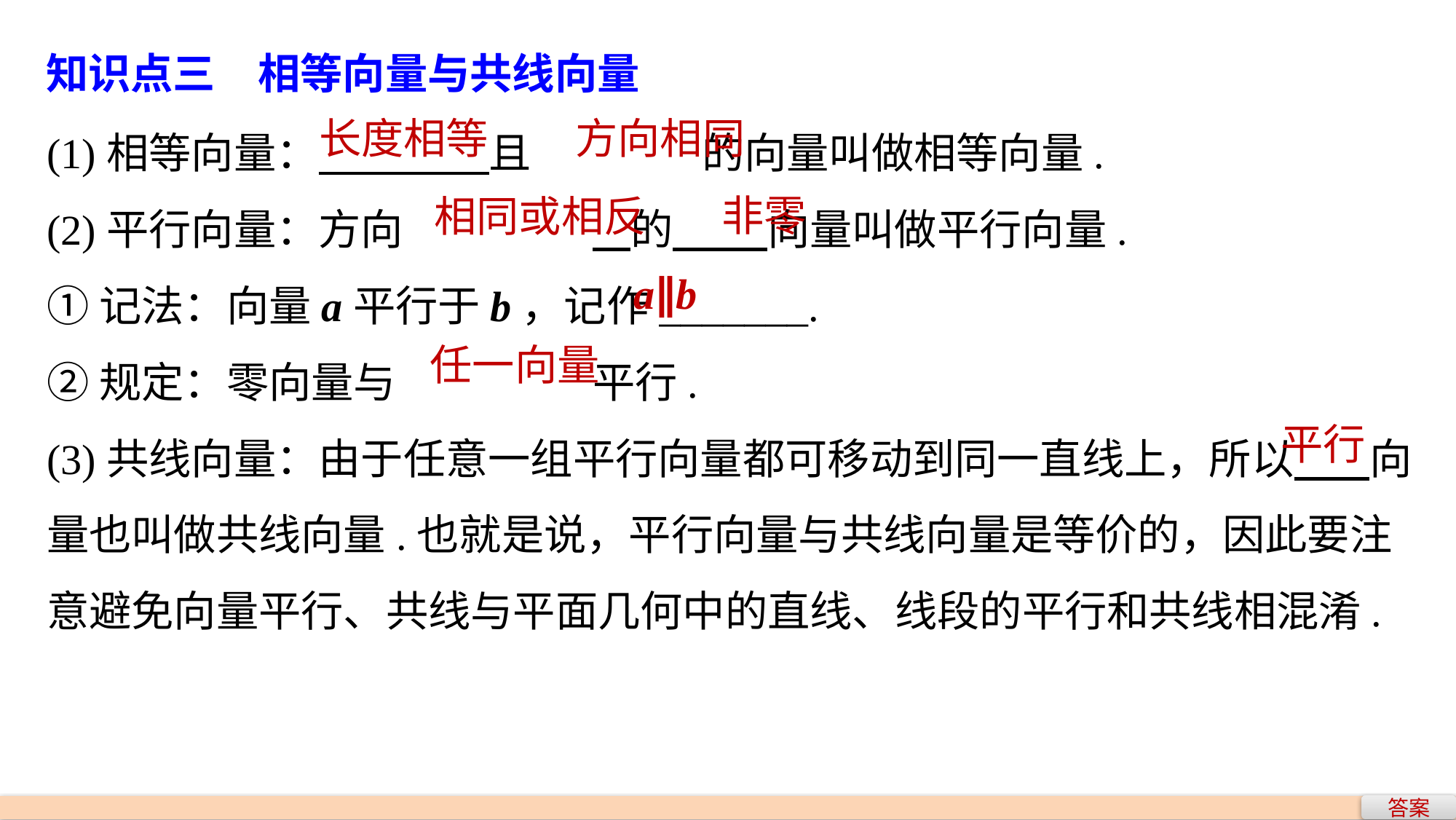

知识点三　相等向量与共线向量
(1)相等向量：                  且		的向量叫做相等向量.
(2)平行向量：方向		    的          向量叫做平行向量.
①记法：向量a平行于b，记作_______.
②规定：零向量与		平行.
(3)共线向量：由于任意一组平行向量都可移动到同一直线上，所以        向量也叫做共线向量.也就是说，平行向量与共线向量是等价的，因此要注意避免向量平行、共线与平面几何中的直线、线段的平行和共线相混淆.
长度相等
方向相同
非零
相同或相反
a∥b
任一向量
平行
答案